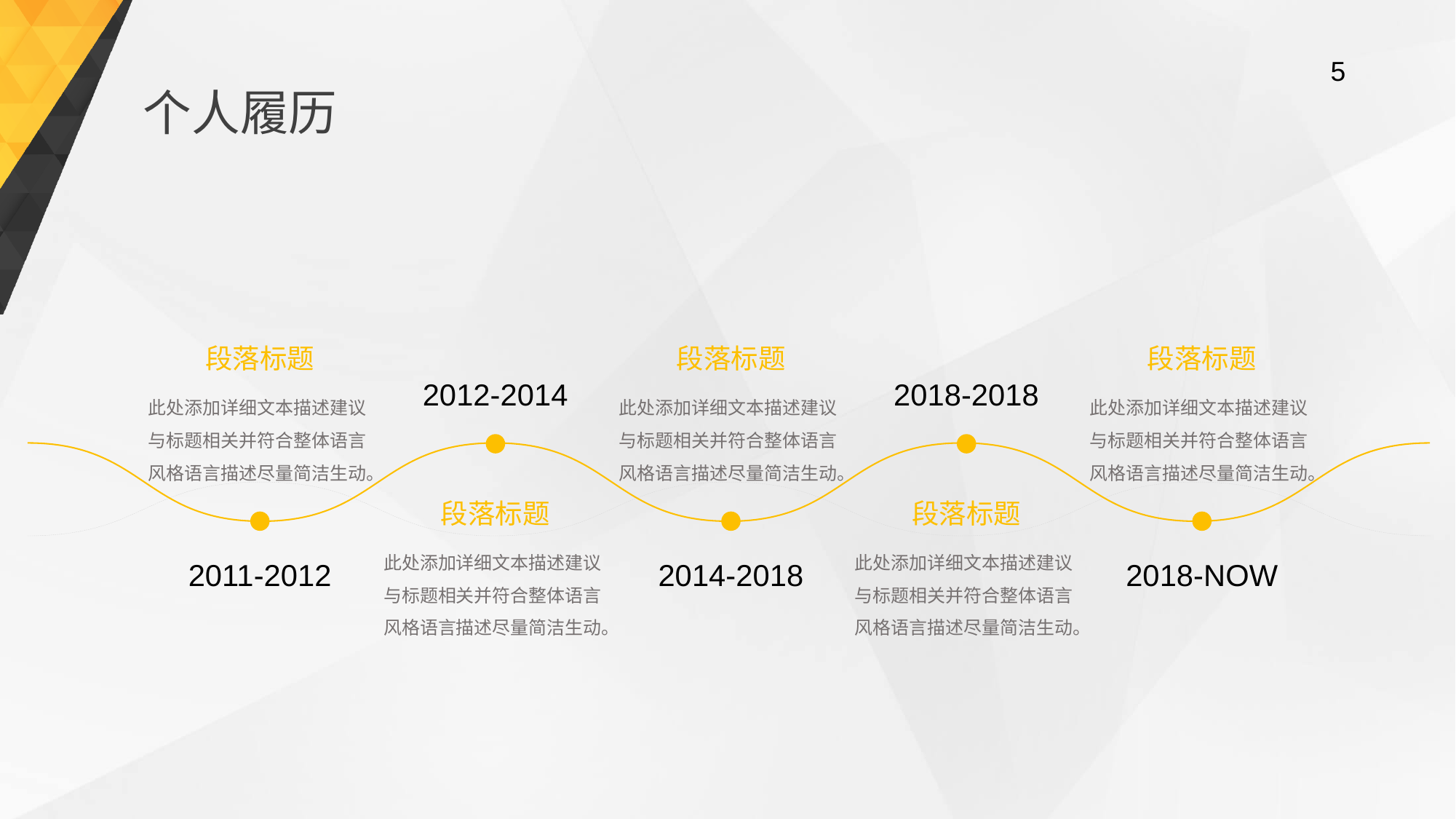

个人履历
段落标题
段落标题
段落标题
2012-2014
2018-2018
此处添加详细文本描述建议与标题相关并符合整体语言风格语言描述尽量简洁生动。
此处添加详细文本描述建议与标题相关并符合整体语言风格语言描述尽量简洁生动。
此处添加详细文本描述建议与标题相关并符合整体语言风格语言描述尽量简洁生动。

段落标题
段落标题

此处添加详细文本描述建议与标题相关并符合整体语言风格语言描述尽量简洁生动。
此处添加详细文本描述建议与标题相关并符合整体语言风格语言描述尽量简洁生动。
2011-2012
2014-2018
2018-NOW